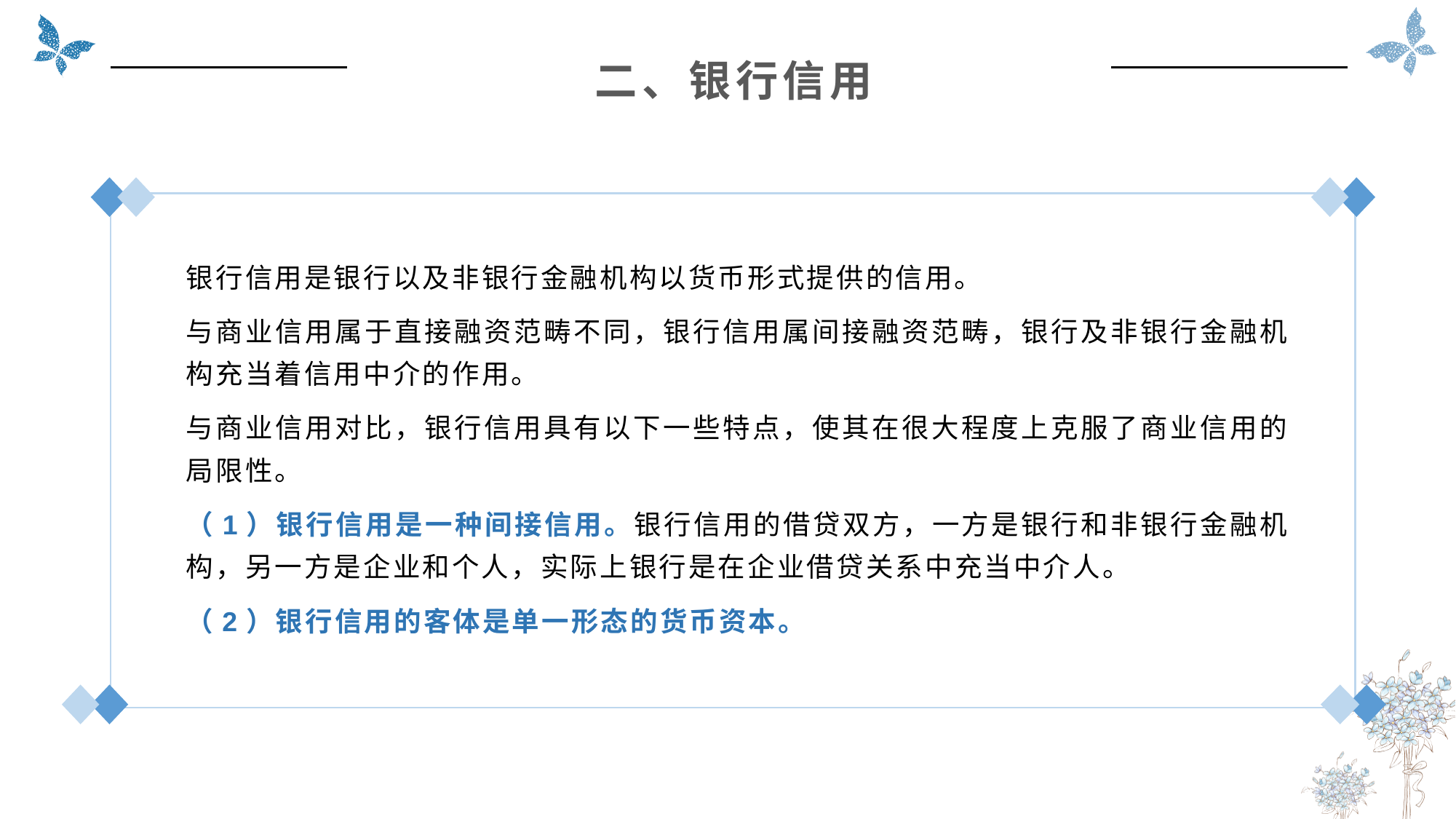

二、银行信用

银行信用是银行以及非银行金融机构以货币形式提供的信用。
与商业信用属于直接融资范畴不同，银行信用属间接融资范畴，银行及非银行金融机构充当着信用中介的作用。
与商业信用对比，银行信用具有以下一些特点，使其在很大程度上克服了商业信用的局限性。
（1）银行信用是一种间接信用。银行信用的借贷双方，一方是银行和非银行金融机构，另一方是企业和个人，实际上银行是在企业借贷关系中充当中介人。
（2）银行信用的客体是单一形态的货币资本。